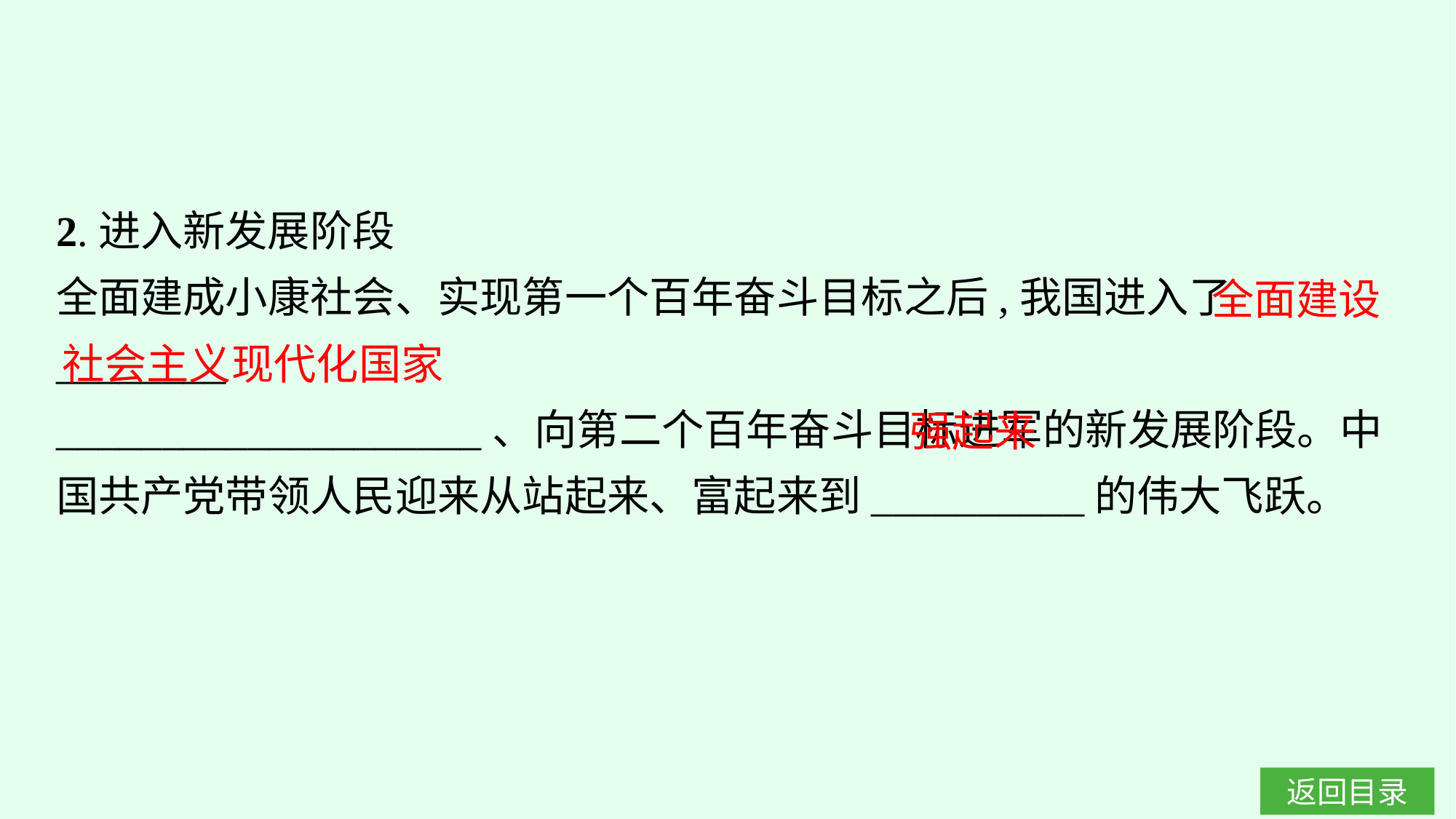

2.进入新发展阶段
全面建成小康社会、实现第一个百年奋斗目标之后,我国进入了________
____________________、向第二个百年奋斗目标进军的新发展阶段。中国共产党带领人民迎来从站起来、富起来到__________的伟大飞跃。
全面建设
社会主义现代化国家
强起来